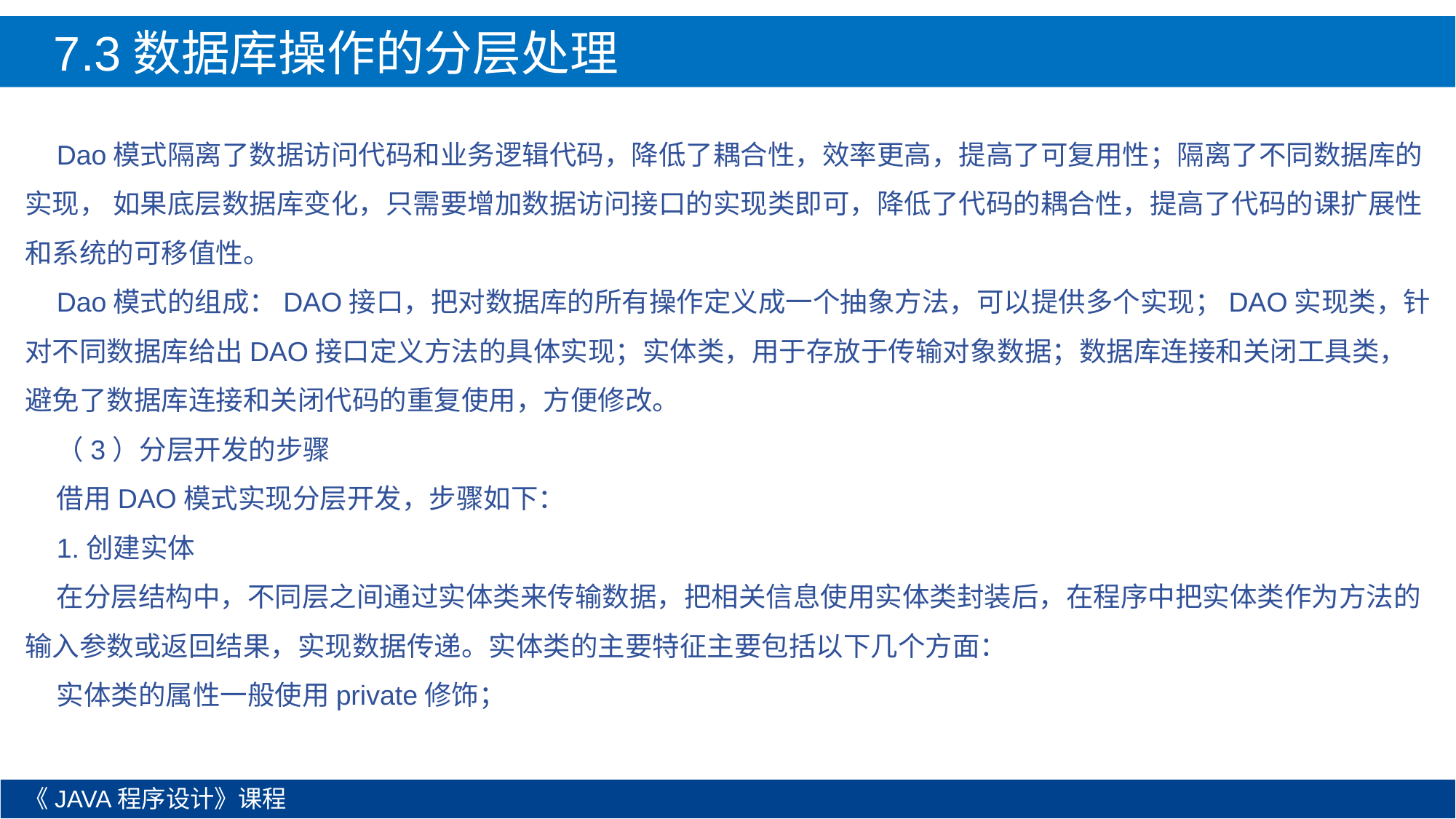

7.3数据库操作的分层处理
Dao模式隔离了数据访问代码和业务逻辑代码，降低了耦合性，效率更高，提高了可复用性；隔离了不同数据库的实现， 如果底层数据库变化，只需要增加数据访问接口的实现类即可，降低了代码的耦合性，提高了代码的课扩展性和系统的可移值性。
Dao模式的组成：DAO接口，把对数据库的所有操作定义成一个抽象方法，可以提供多个实现；DAO实现类，针对不同数据库给出DAO接口定义方法的具体实现；实体类，用于存放于传输对象数据；数据库连接和关闭工具类，避免了数据库连接和关闭代码的重复使用，方便修改。
（3）分层开发的步骤
借用DAO模式实现分层开发，步骤如下：
1.创建实体
在分层结构中，不同层之间通过实体类来传输数据，把相关信息使用实体类封装后，在程序中把实体类作为方法的输入参数或返回结果，实现数据传递。实体类的主要特征主要包括以下几个方面：
实体类的属性一般使用private修饰；
《JAVA程序设计》课程